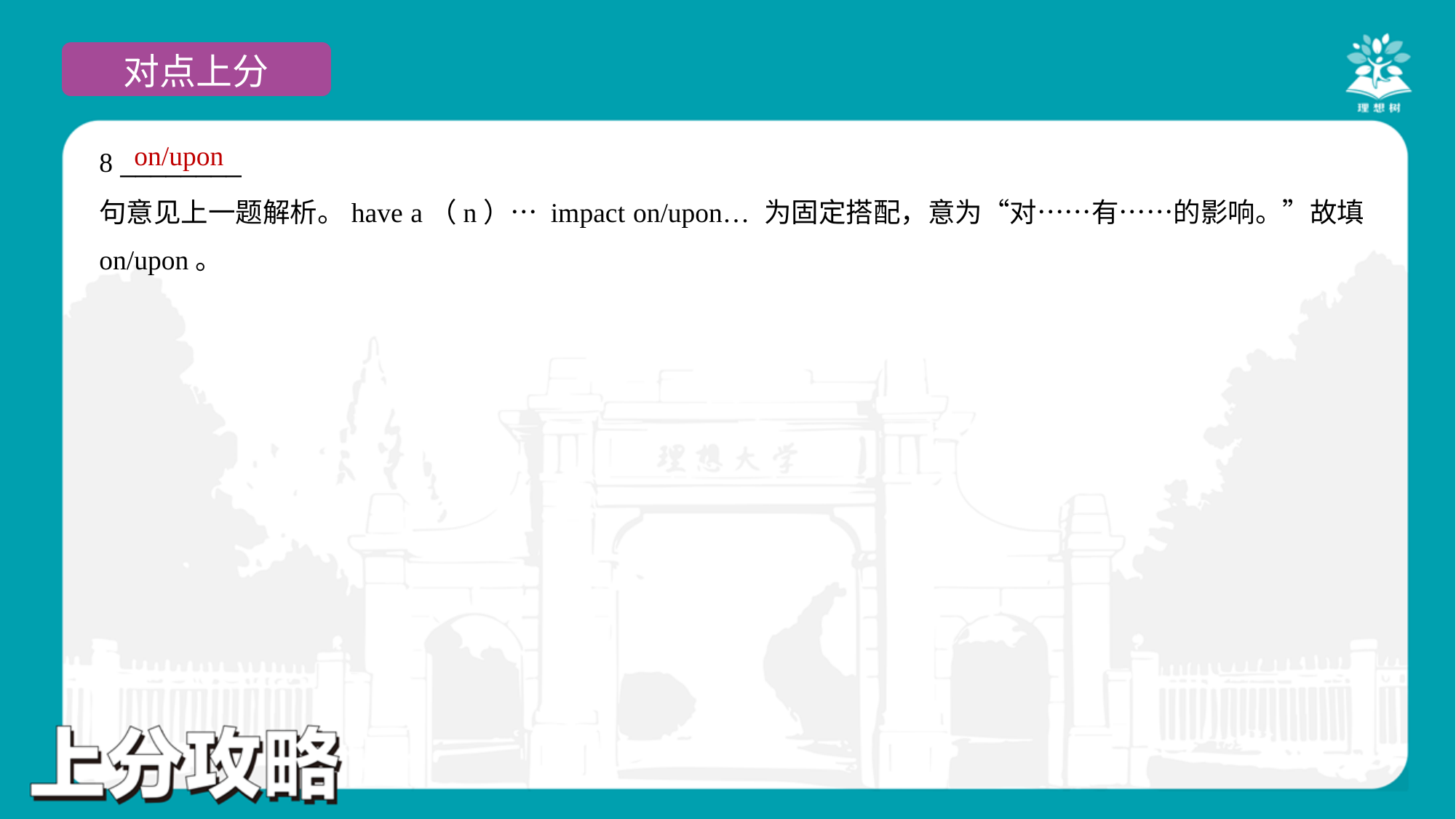

on/upon
8 ________
句意见上一题解析。have a（n）… impact on/upon… 为固定搭配，意为“对……有……的影响。”故填
on/upon。